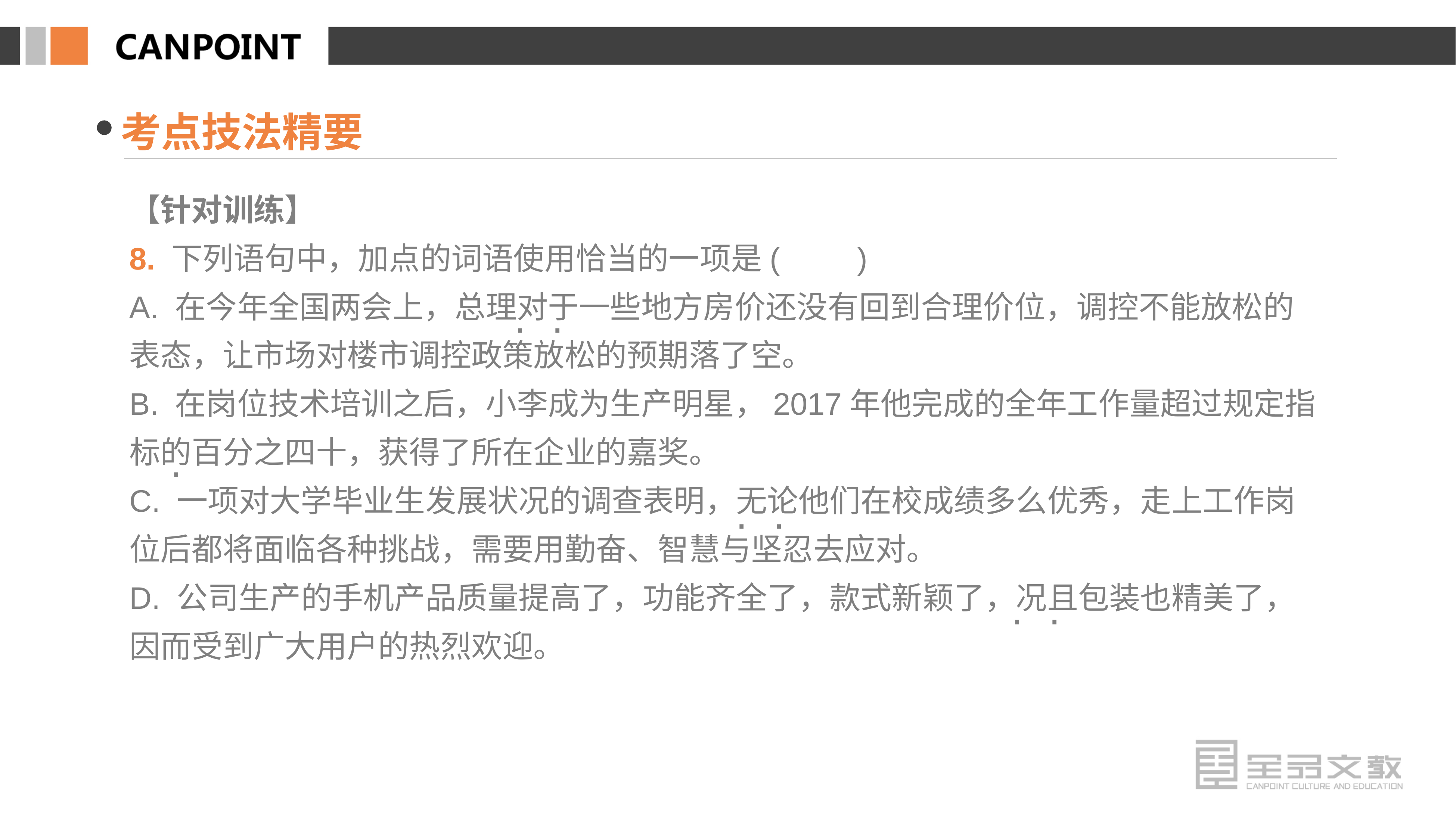

考点技法精要

【针对训练】
8. 下列语句中，加点的词语使用恰当的一项是(　　)
A. 在今年全国两会上，总理对于一些地方房价还没有回到合理价位，调控不能放松的表态，让市场对楼市调控政策放松的预期落了空。
B. 在岗位技术培训之后，小李成为生产明星，2017年他完成的全年工作量超过规定指标的百分之四十，获得了所在企业的嘉奖。
C. 一项对大学毕业生发展状况的调查表明，无论他们在校成绩多么优秀，走上工作岗位后都将面临各种挑战，需要用勤奋、智慧与坚忍去应对。
D. 公司生产的手机产品质量提高了，功能齐全了，款式新颖了，况且包装也精美了，因而受到广大用户的热烈欢迎。

·  ·
·
·  ·
·  ·